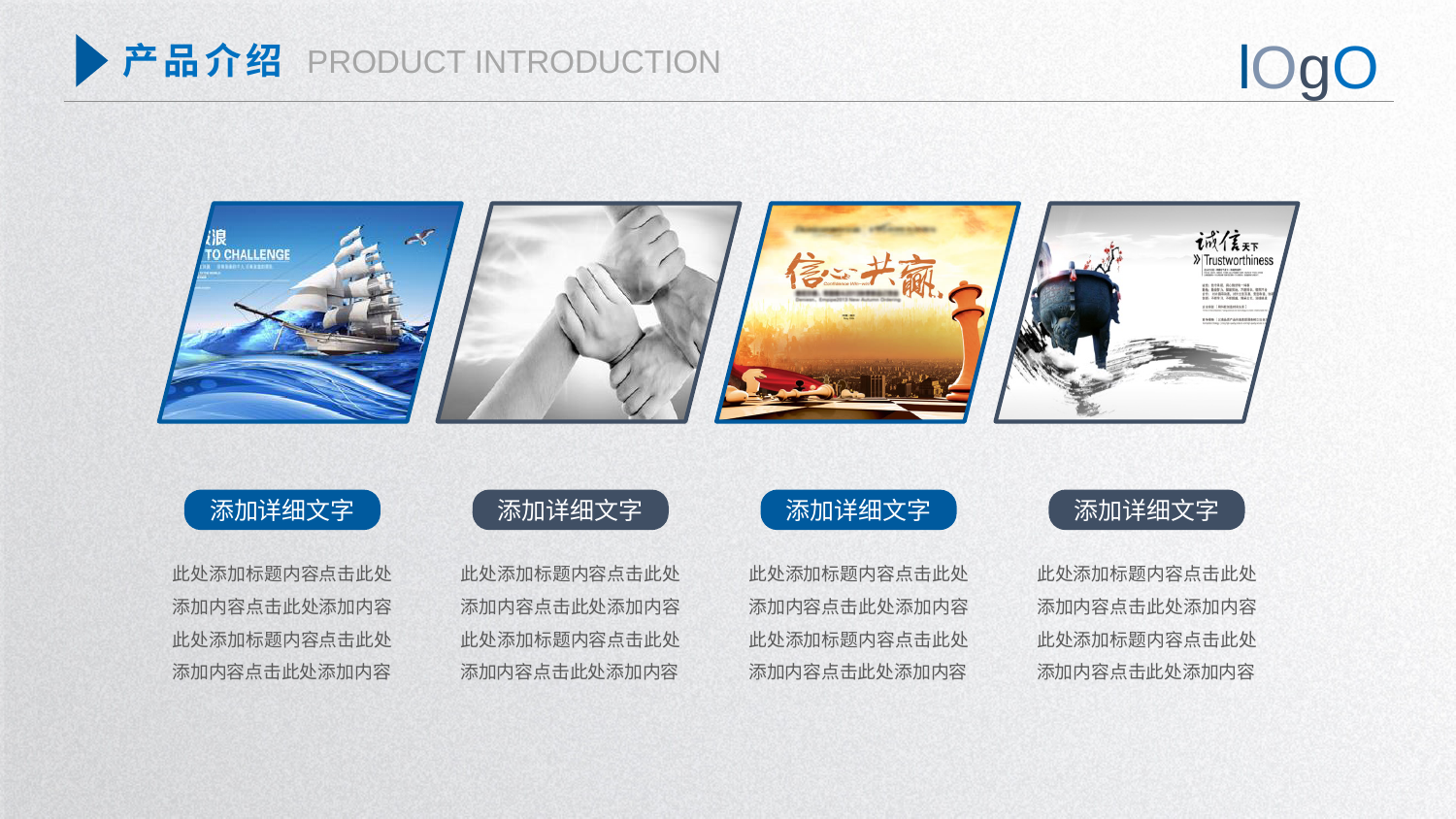

lOgO
产品介绍
PRODUCT INTRODUCTION

添加详细文字

添加详细文字

添加详细文字

添加详细文字

此处添加标题内容点击此处添加内容点击此处添加内容此处添加标题内容点击此处添加内容点击此处添加内容
此处添加标题内容点击此处添加内容点击此处添加内容此处添加标题内容点击此处添加内容点击此处添加内容
此处添加标题内容点击此处添加内容点击此处添加内容此处添加标题内容点击此处添加内容点击此处添加内容
此处添加标题内容点击此处添加内容点击此处添加内容此处添加标题内容点击此处添加内容点击此处添加内容